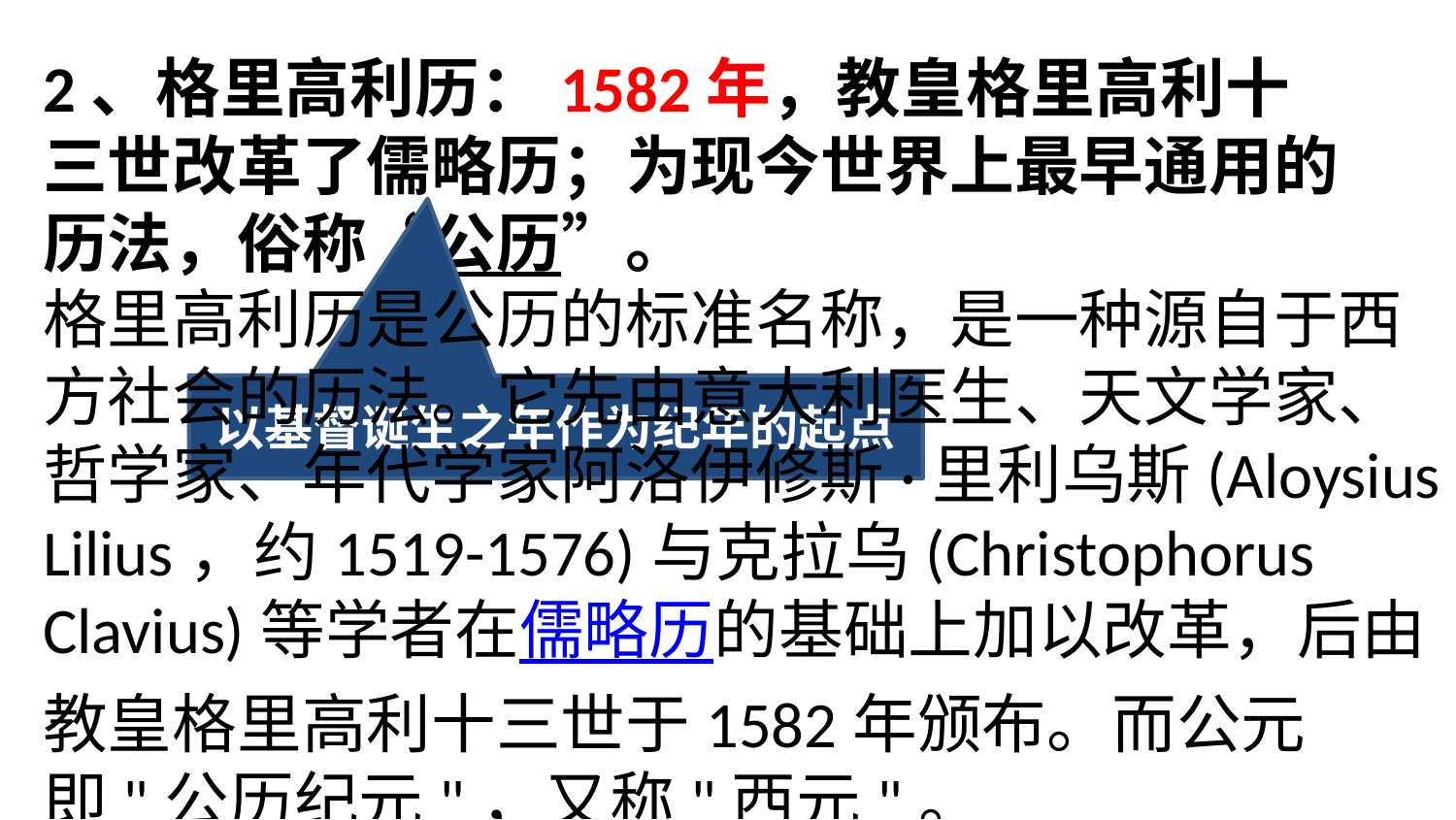

2、格里高利历：1582年，教皇格里高利十三世改革了儒略历；为现今世界上最早通用的历法，俗称“公历”。
格里高利历是公历的标准名称，是一种源自于西方社会的历法。它先由意大利医生、天文学家、哲学家、年代学家阿洛伊修斯·里利乌斯(Aloysius Lilius，约1519-1576)与克拉乌(Christophorus Clavius)等学者在儒略历的基础上加以改革，后由教皇格里高利十三世于1582年颁布。而公元即"公历纪元"，又称"西元"。
以基督诞生之年作为纪年的起点